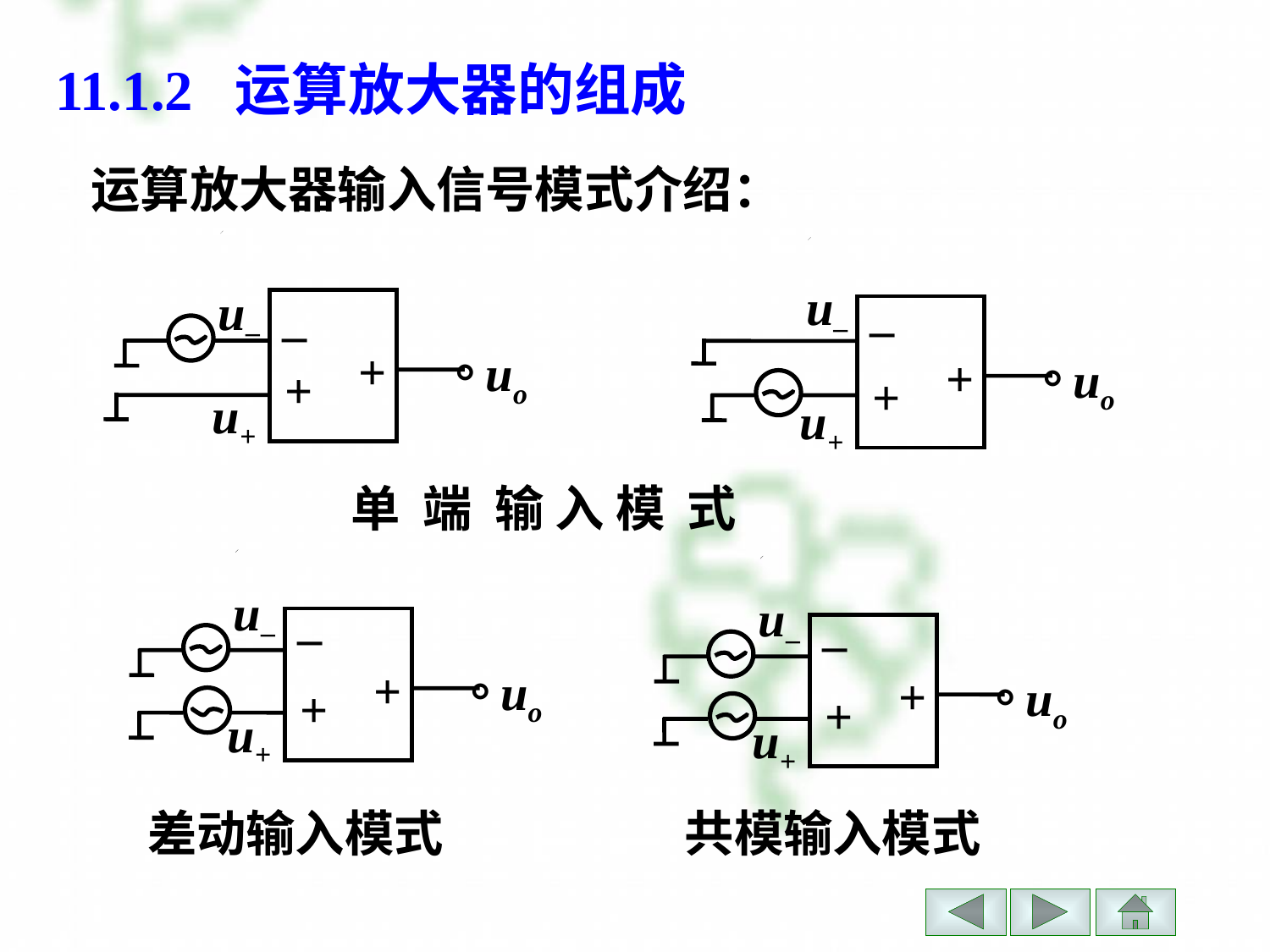

# 11.1.2  运算放大器的组成
运算放大器输入信号模式介绍：

u–

–

。
+
uo

+

u+

u–
–

。
+

uo

+

u+

单  端  输 入 模  式

u–
–

。

+
uo

+

u+

u–
–

。

+
uo

+

u+

差动输入模式
共模输入模式